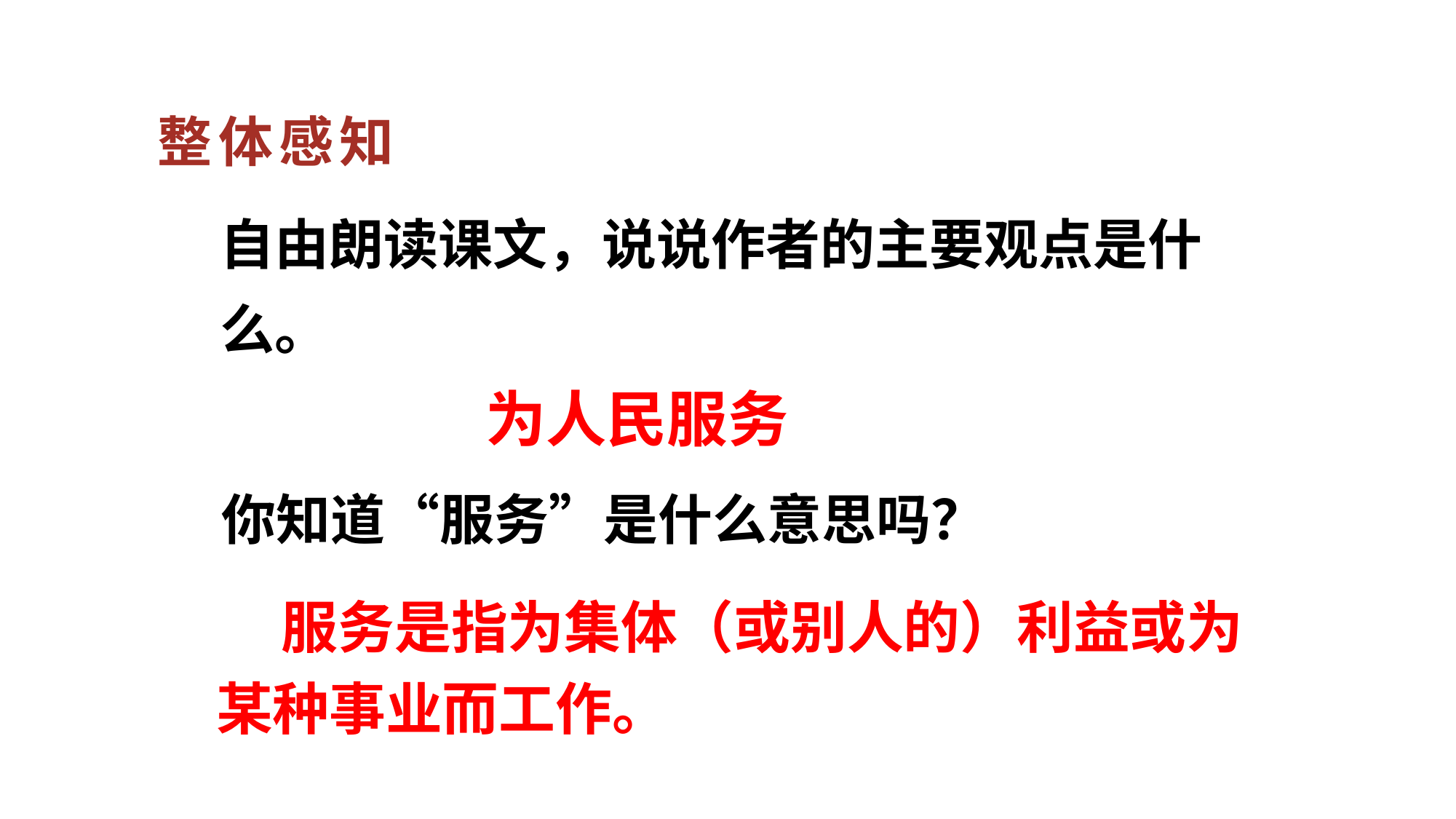

整体感知
自由朗读课文，说说作者的主要观点是什么。
为人民服务
你知道“服务”是什么意思吗？
    服务是指为集体（或别人的）利益或为某种事业而工作。